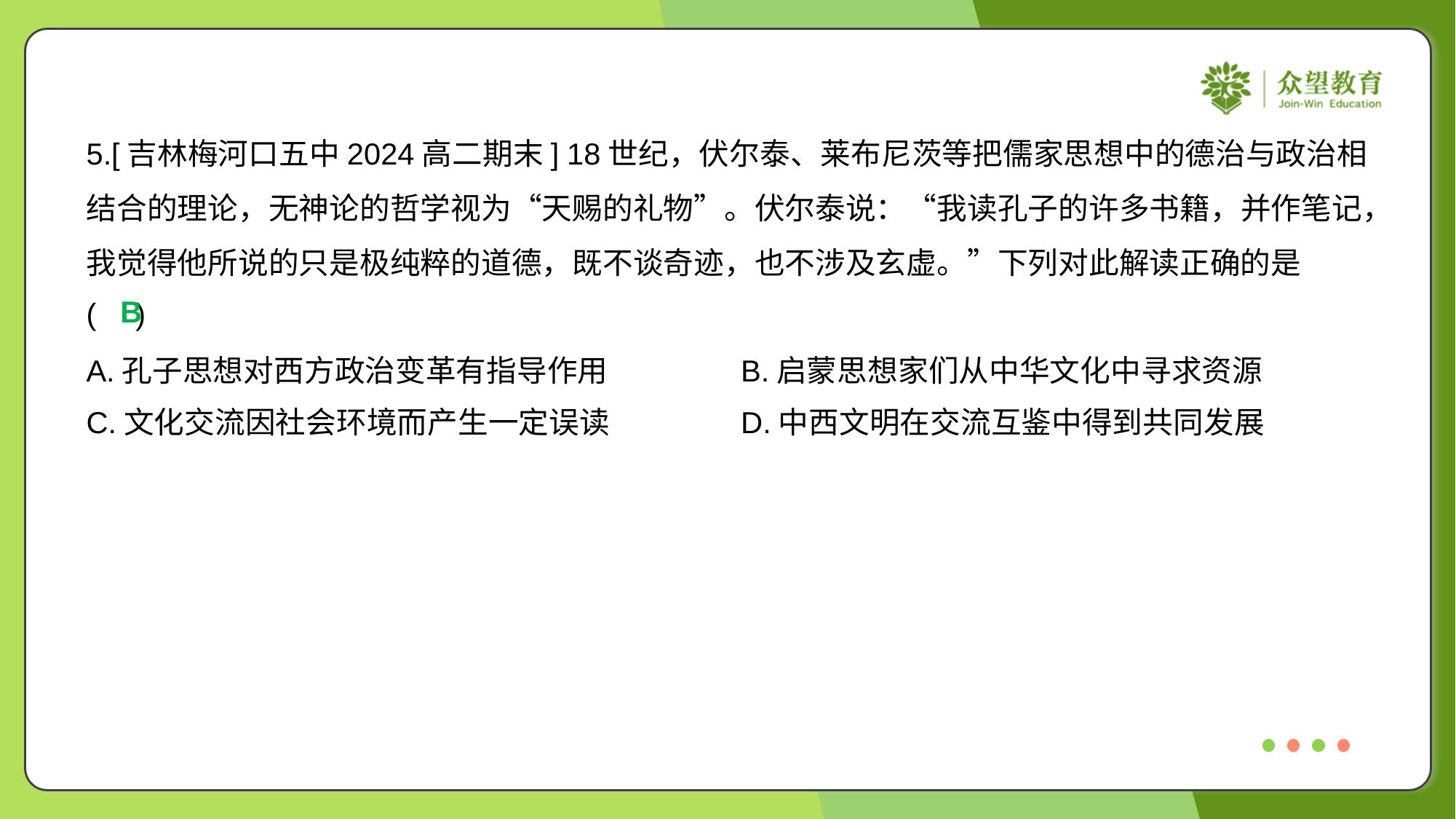

5.[吉林梅河口五中2024高二期末] 18世纪，伏尔泰、莱布尼茨等把儒家思想中的德治与政治相
结合的理论，无神论的哲学视为“天赐的礼物”。伏尔泰说：“我读孔子的许多书籍，并作笔记，
我觉得他所说的只是极纯粹的道德，既不谈奇迹，也不涉及玄虚。”下列对此解读正确的是
(     )
B
A.孔子思想对西方政治变革有指导作用	B.启蒙思想家们从中华文化中寻求资源
C.文化交流因社会环境而产生一定误读	D.中西文明在交流互鉴中得到共同发展